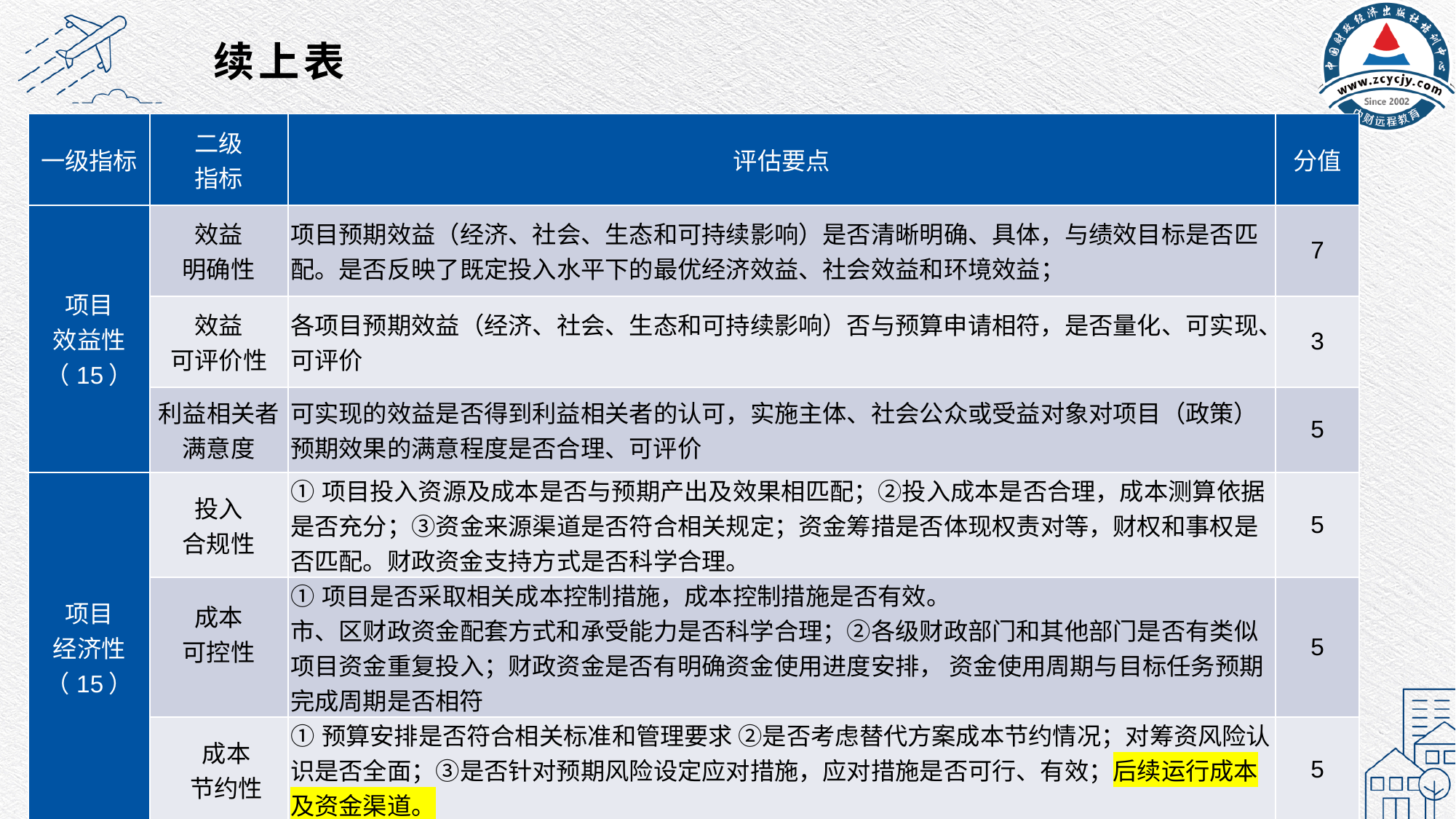

# 续上表

| 一级指标 | 二级 指标 | 评估要点 | 分值 |
| --- | --- | --- | --- |
| 项目 效益性 （15） | 效益 明确性 | 项目预期效益（经济、社会、生态和可持续影响）是否清晰明确、具体，与绩效目标是否匹配。是否反映了既定投入水平下的最优经济效益、社会效益和环境效益； | 7 |
|  | 效益 可评价性 | 各项目预期效益（经济、社会、生态和可持续影响）否与预算申请相符，是否量化、可实现、可评价 | 3 |
|  | 利益相关者满意度 | 可实现的效益是否得到利益相关者的认可，实施主体、社会公众或受益对象对项目（政策）预期效果的满意程度是否合理、可评价 | 5 |
| 项目 经济性 （15） | 投入 合规性 | ①项目投入资源及成本是否与预期产出及效果相匹配；②投入成本是否合理，成本测算依据是否充分；③资金来源渠道是否符合相关规定；资金筹措是否体现权责对等，财权和事权是否匹配。财政资金支持方式是否科学合理。 | 5 |
|  | 成本 可控性 | ①项目是否采取相关成本控制措施，成本控制措施是否有效。 市、区财政资金配套方式和承受能力是否科学合理；②各级财政部门和其他部门是否有类似项目资金重复投入；财政资金是否有明确资金使用进度安排， 资金使用周期与目标任务预期完成周期是否相符 | 5 |
|  | 成本 节约性 | ①预算安排是否符合相关标准和管理要求 ②是否考虑替代方案成本节约情况；对筹资风险认识是否全面；③是否针对预期风险设定应对措施，应对措施是否可行、有效；后续运行成本及资金渠道。 | 5 |